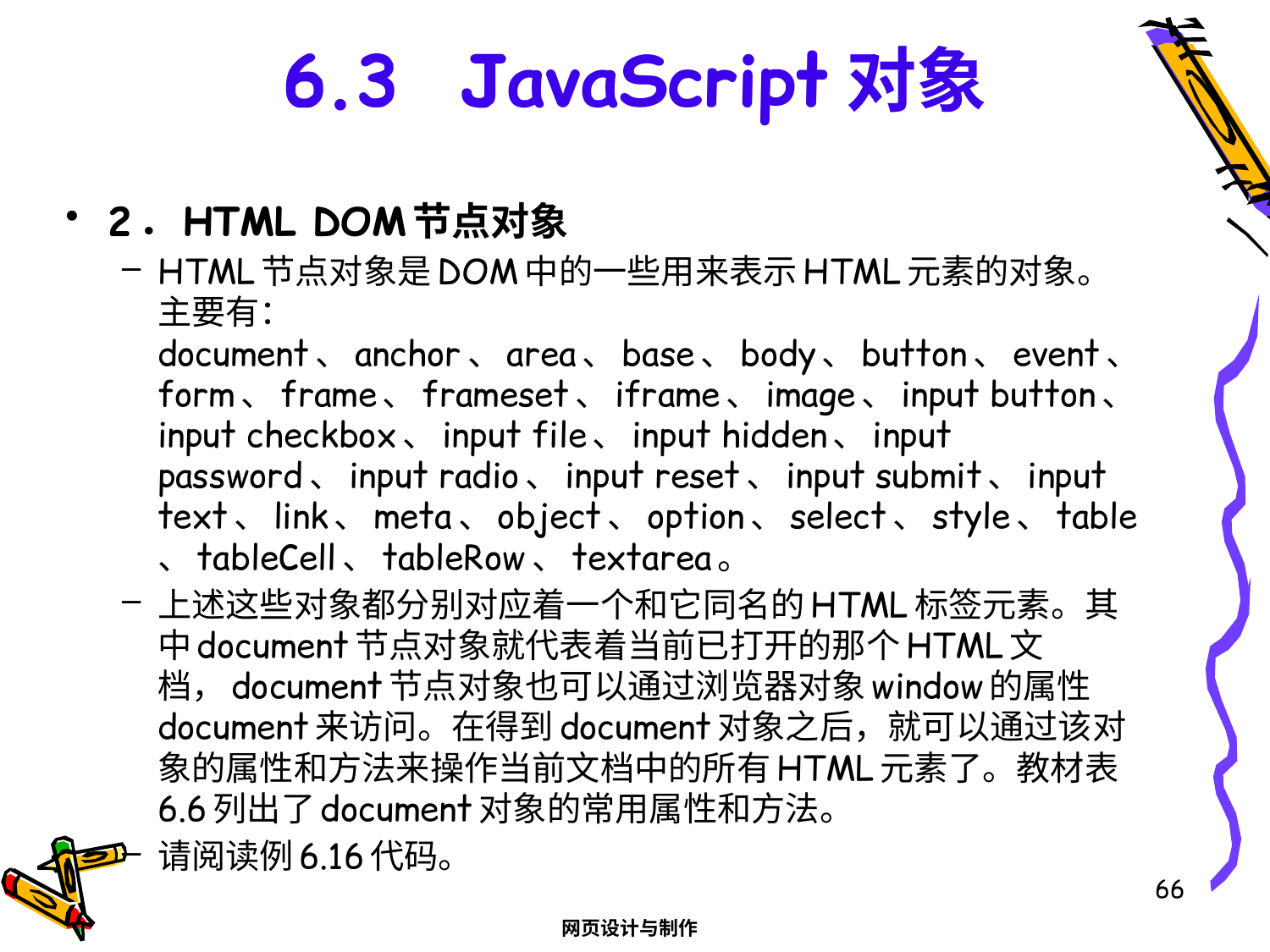

# 6.3  JavaScript对象
2．HTML DOM节点对象
HTML节点对象是DOM中的一些用来表示HTML元素的对象。主要有：document、anchor、area、base、body、button、event、form、frame、frameset、iframe、image、input button、input checkbox、input file、input hidden、input password、input radio、input reset、input submit、input text、link、meta、object、option、select、style、table、tableCell、tableRow、textarea。
上述这些对象都分别对应着一个和它同名的HTML标签元素。其中document节点对象就代表着当前已打开的那个HTML文档，document节点对象也可以通过浏览器对象window的属性document来访问。在得到document对象之后，就可以通过该对象的属性和方法来操作当前文档中的所有HTML元素了。教材表6.6列出了document对象的常用属性和方法。
请阅读例6.16代码。
66
网页设计与制作